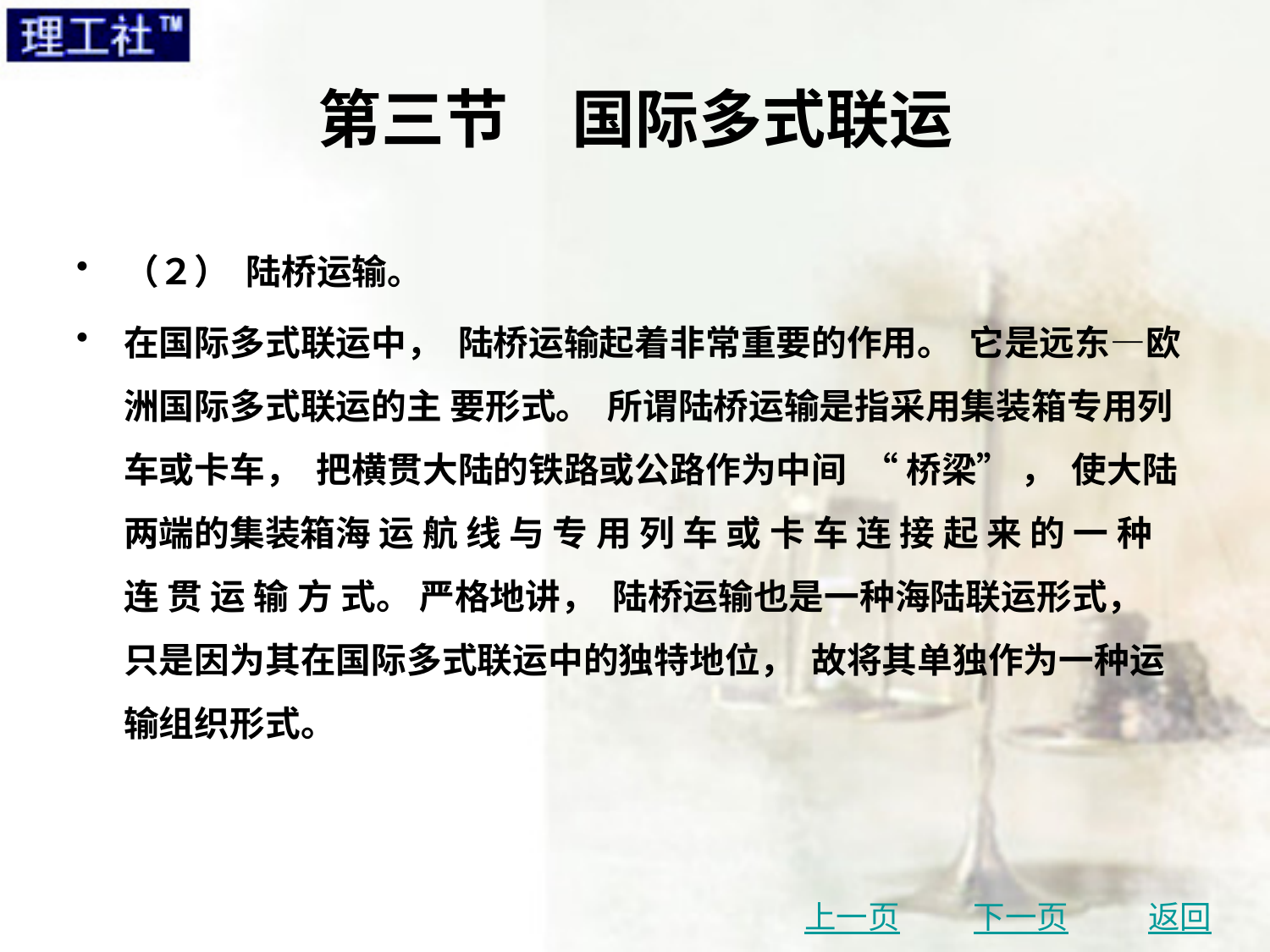

# 第三节　国际多式联运
（２）  陆桥运输。
在国际多式联运中，  陆桥运输起着非常重要的作用。  它是远东—欧洲国际多式联运的主 要形式。  所谓陆桥运输是指采用集装箱专用列车或卡车，  把横贯大陆的铁路或公路作为中间  “ 桥梁” ，  使大陆两端的集装箱海 运 航 线 与 专 用 列 车 或 卡 车 连 接 起 来 的 一 种 连 贯 运 输 方 式。 严格地讲，  陆桥运输也是一种海陆联运形式，   只是因为其在国际多式联运中的独特地位，  故将其单独作为一种运输组织形式。
上一页
下一页
返回